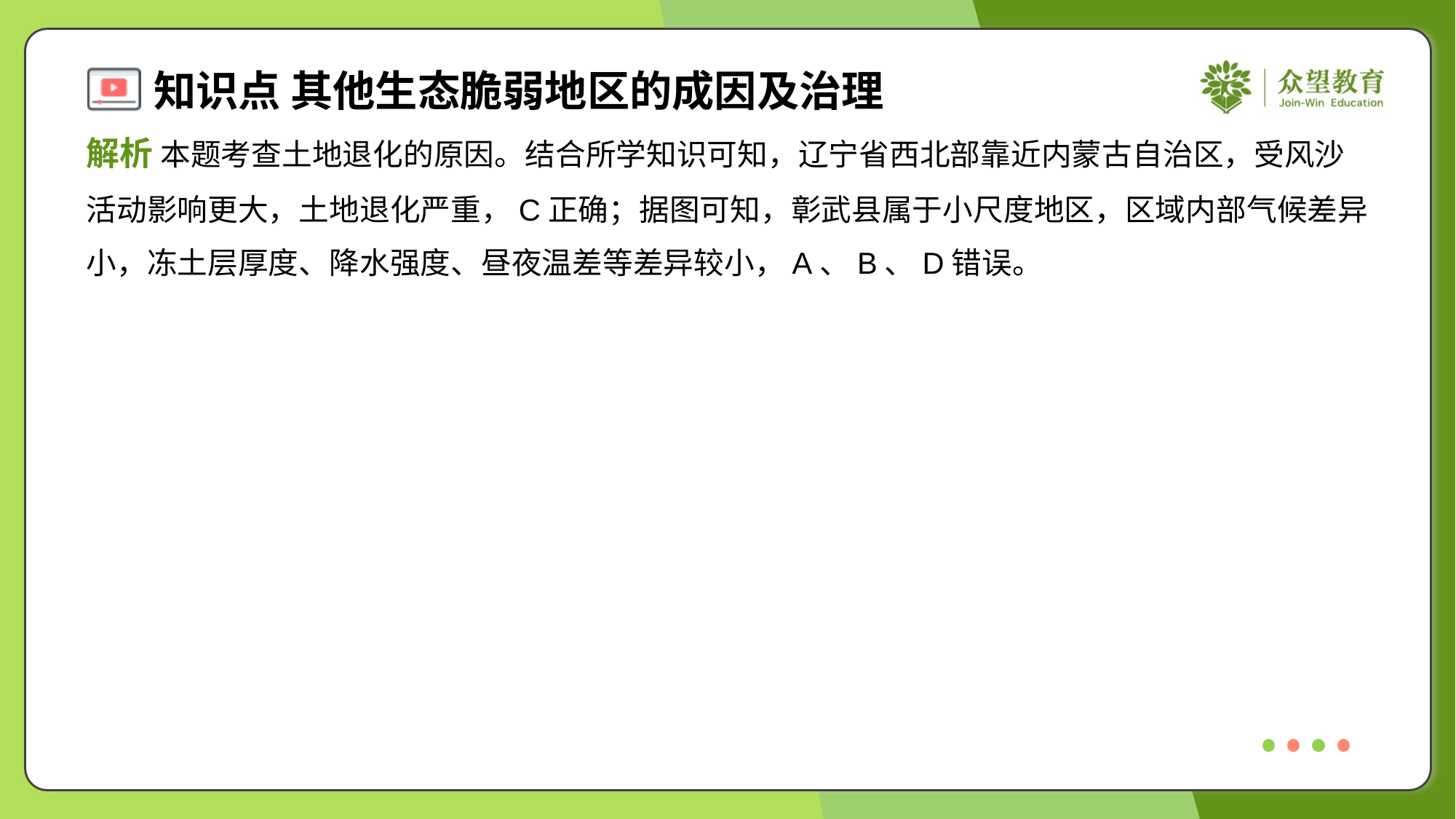

解析 本题考查土地退化的原因。结合所学知识可知，辽宁省西北部靠近内蒙古自治区，受风沙
活动影响更大，土地退化严重，C正确；据图可知，彰武县属于小尺度地区，区域内部气候差异
小，冻土层厚度、降水强度、昼夜温差等差异较小，A、B、D错误。